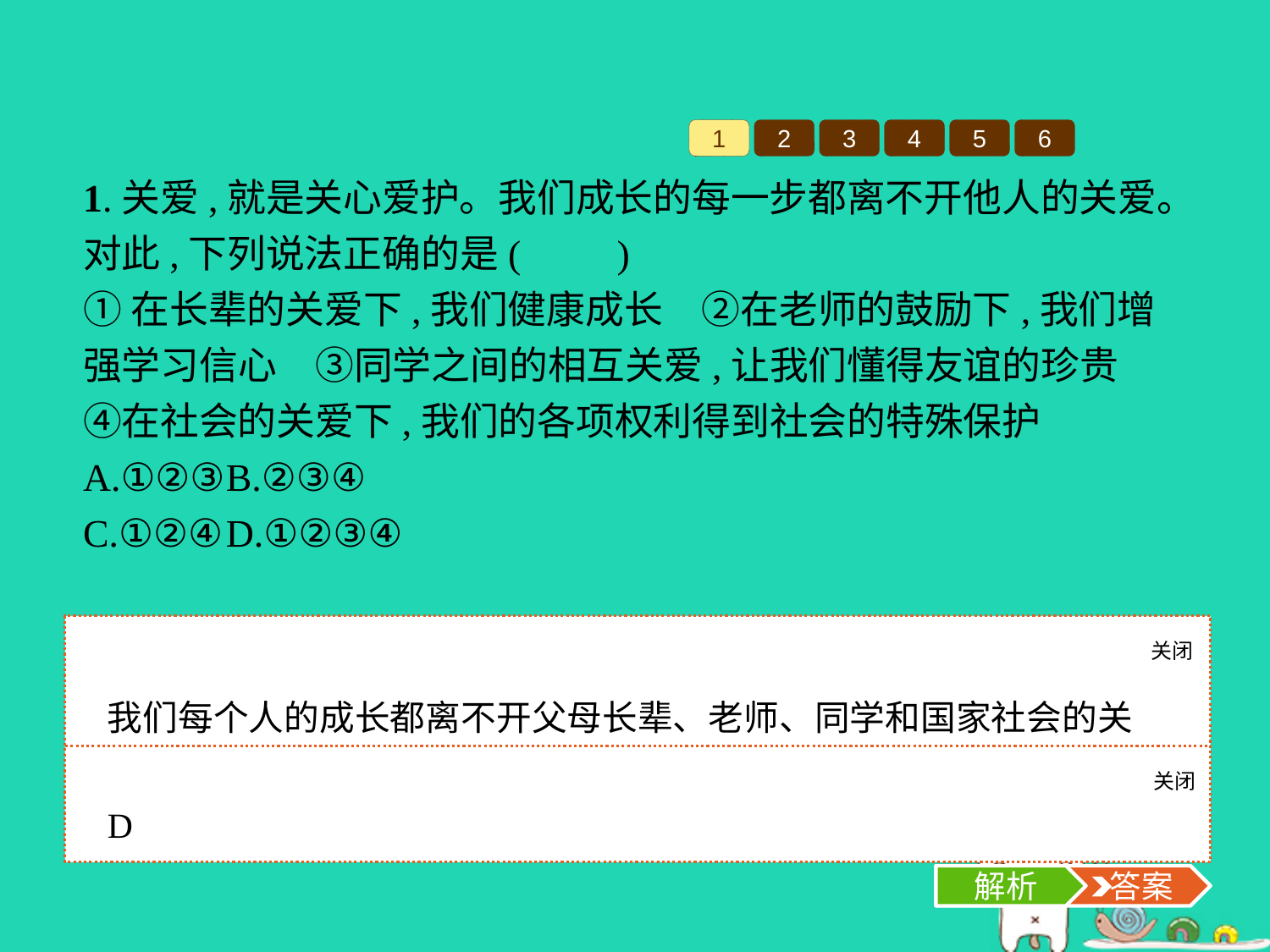

1
2
3
4
5
6
1.关爱,就是关心爱护。我们成长的每一步都离不开他人的关爱。对此,下列说法正确的是(　　)
①在长辈的关爱下,我们健康成长　②在老师的鼓励下,我们增强学习信心　③同学之间的相互关爱,让我们懂得友谊的珍贵　④在社会的关爱下,我们的各项权利得到社会的特殊保护
A.①②③	B.②③④
C.①②④	D.①②③④

关闭
解析

我们每个人的成长都离不开父母长辈、老师、同学和国家社会的关爱,故①②③④均符合题意。故选D项。

关闭
解析
  答案

D
解析
  答案